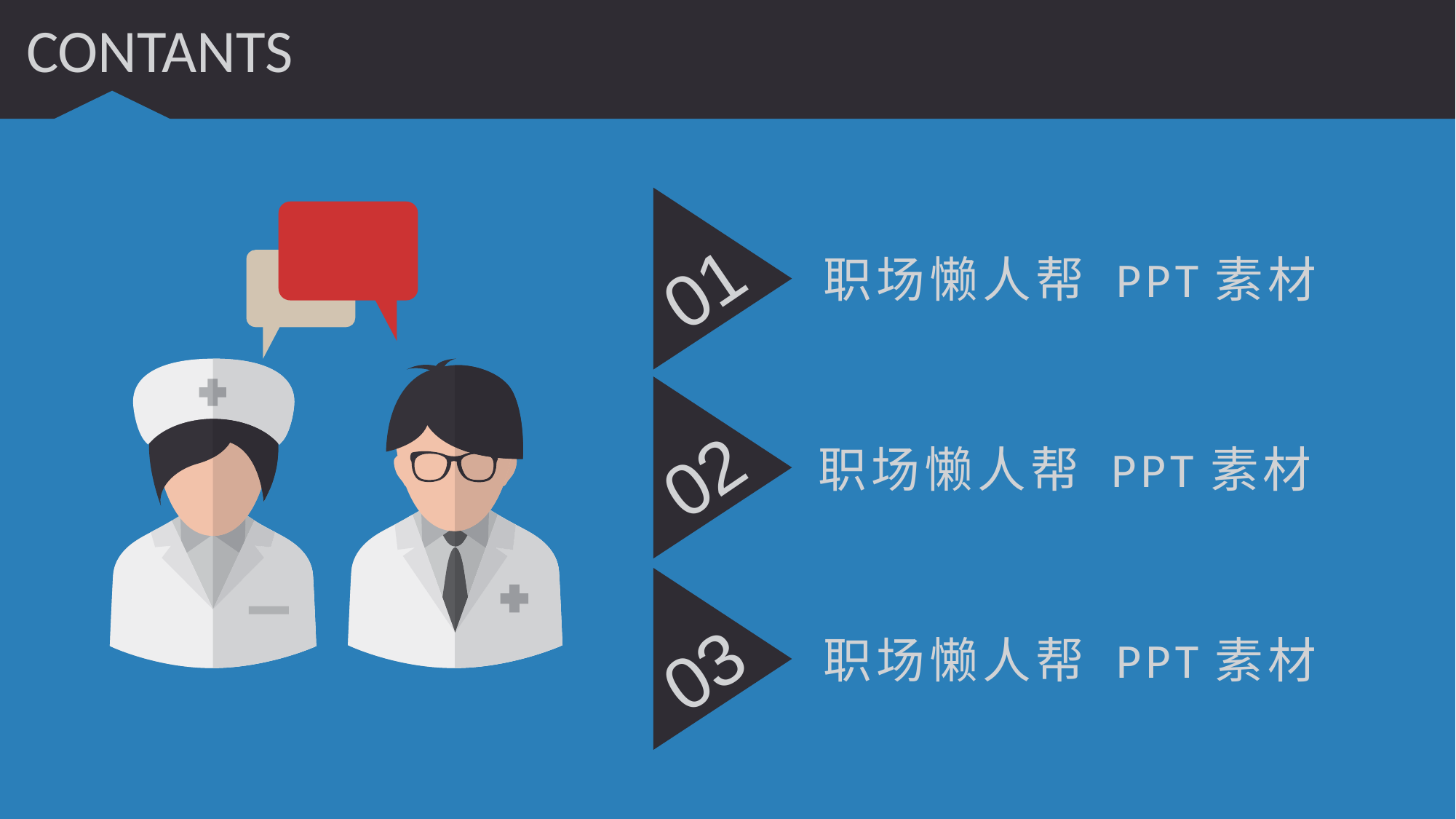

CONTANTS

01

职场懒人帮 PPT素材

02
职场懒人帮 PPT素材

03
职场懒人帮 PPT素材